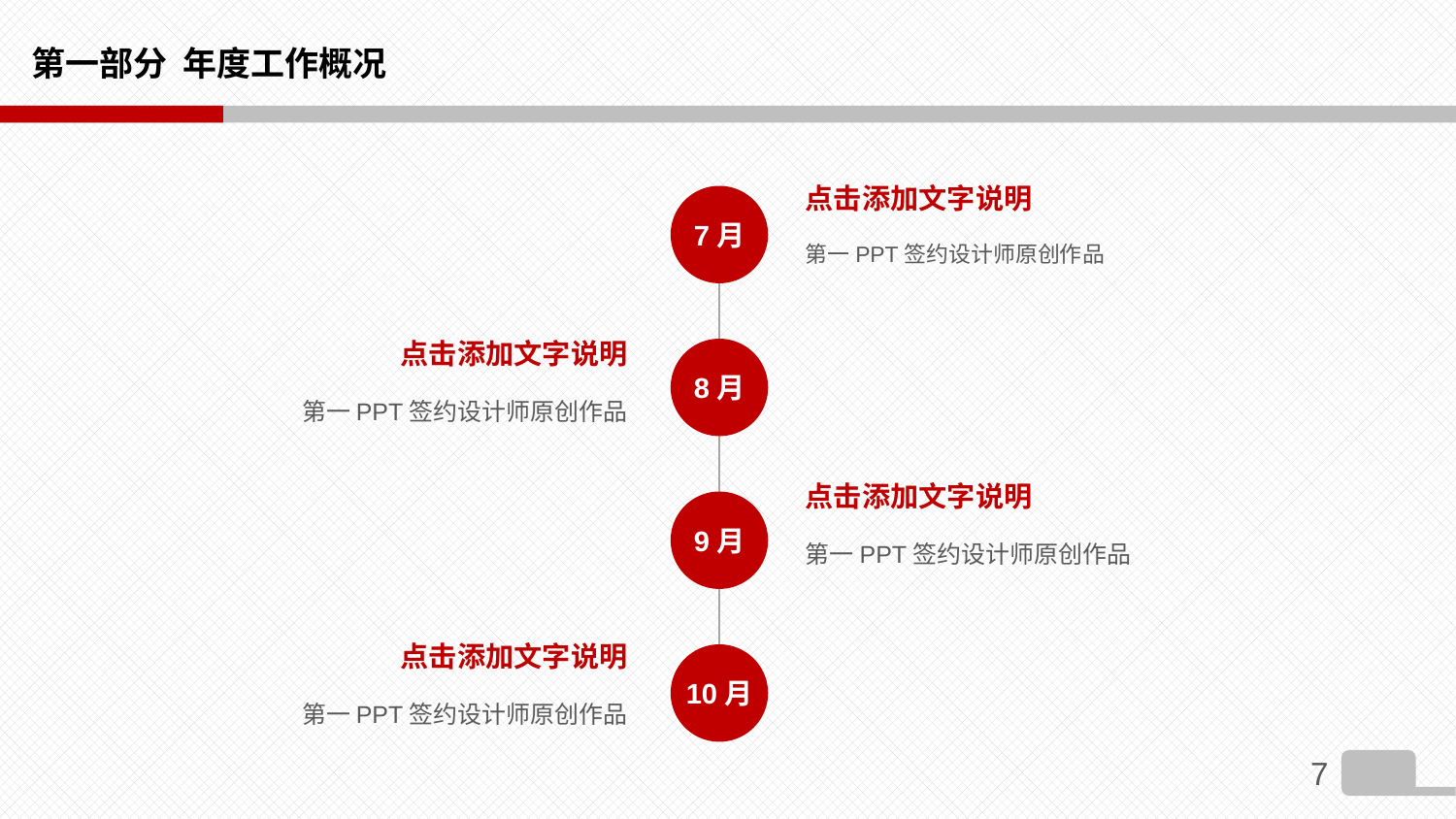

# 第一部分  年度工作概况
点击添加文字说明

7月
第一PPT签约设计师原创作品
点击添加文字说明

8月
第一PPT签约设计师原创作品
点击添加文字说明

9月
第一PPT签约设计师原创作品
点击添加文字说明

10月
第一PPT签约设计师原创作品